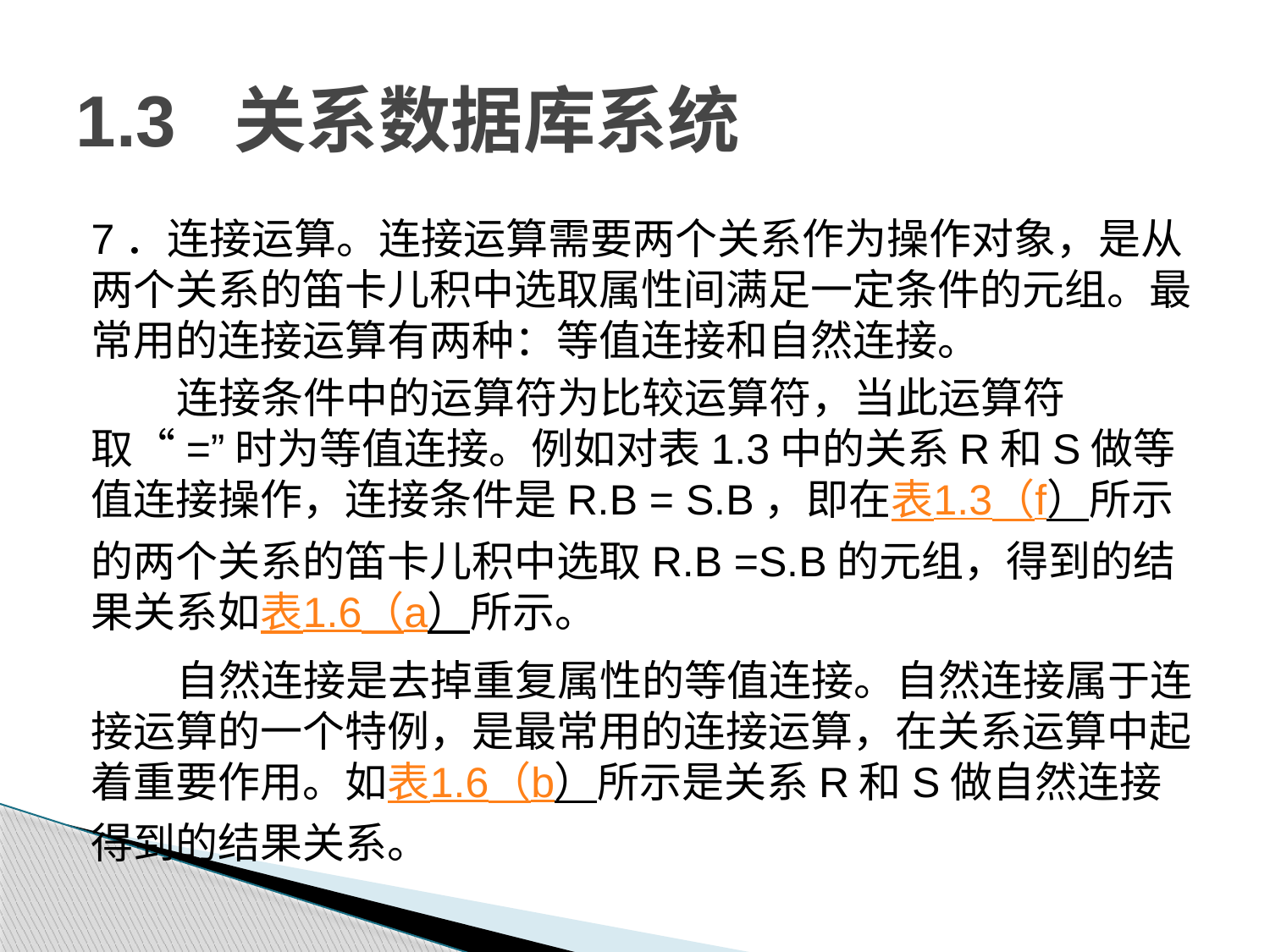

# 1.3  关系数据库系统
7．连接运算。连接运算需要两个关系作为操作对象，是从两个关系的笛卡儿积中选取属性间满足一定条件的元组。最常用的连接运算有两种：等值连接和自然连接。
连接条件中的运算符为比较运算符，当此运算符取“=”时为等值连接。例如对表1.3中的关系R和S做等值连接操作，连接条件是R.B = S.B，即在表1.3（f）所示的两个关系的笛卡儿积中选取R.B =S.B的元组，得到的结果关系如表1.6（a）所示。
自然连接是去掉重复属性的等值连接。自然连接属于连接运算的一个特例，是最常用的连接运算，在关系运算中起着重要作用。如表1.6（b）所示是关系R和S做自然连接得到的结果关系。